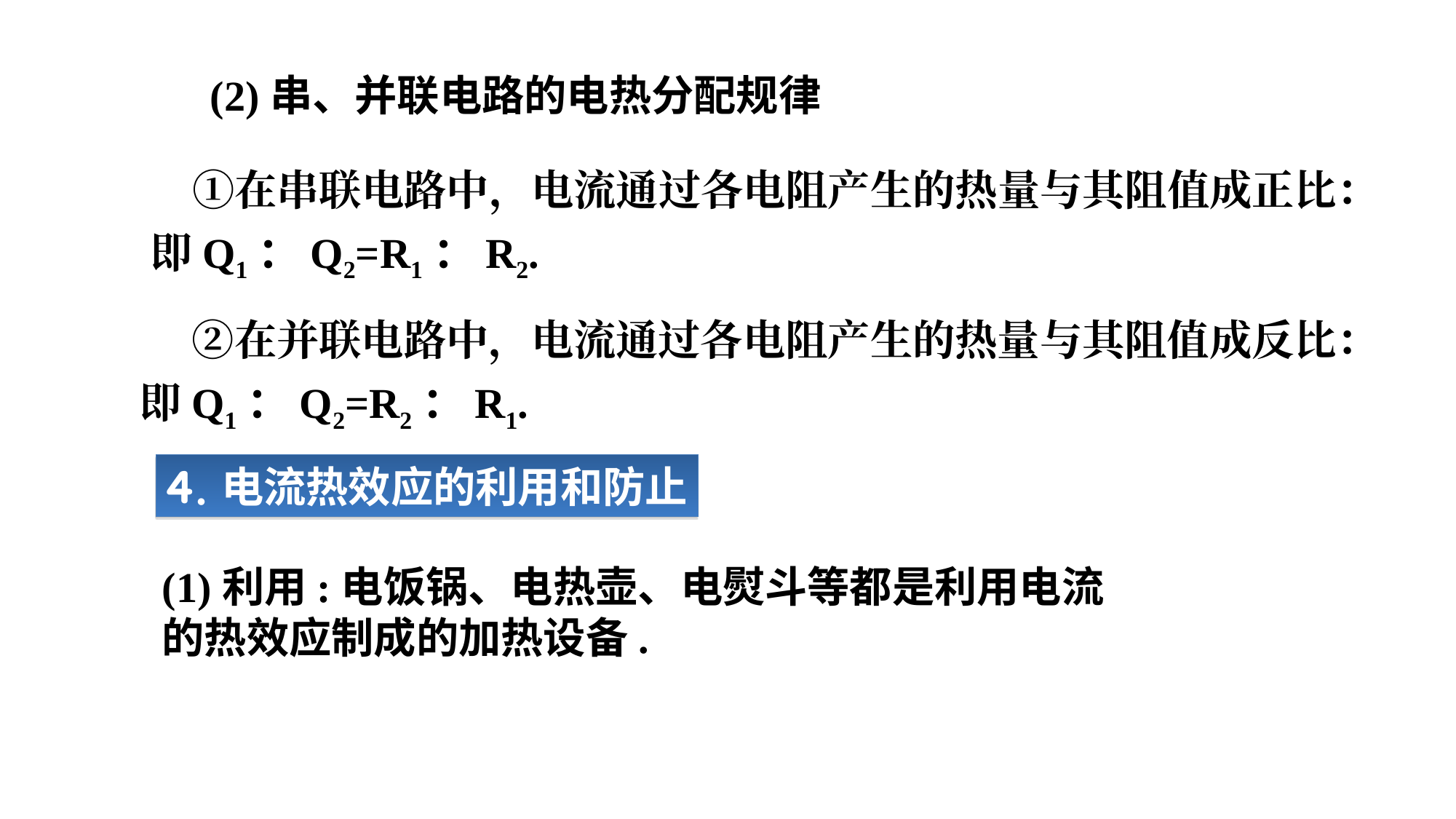

(2)串、并联电路的电热分配规律
　①在串联电路中，电流通过各电阻产生的热量与其阻值成正比：即Q1：Q2=R1：R2.
　 ②在并联电路中，电流通过各电阻产生的热量与其阻值成反比：即Q1：Q2=R2：R1.
4.电流热效应的利用和防止
(1)利用:电饭锅、电热壶、电熨斗等都是利用电流的热效应制成的加热设备.